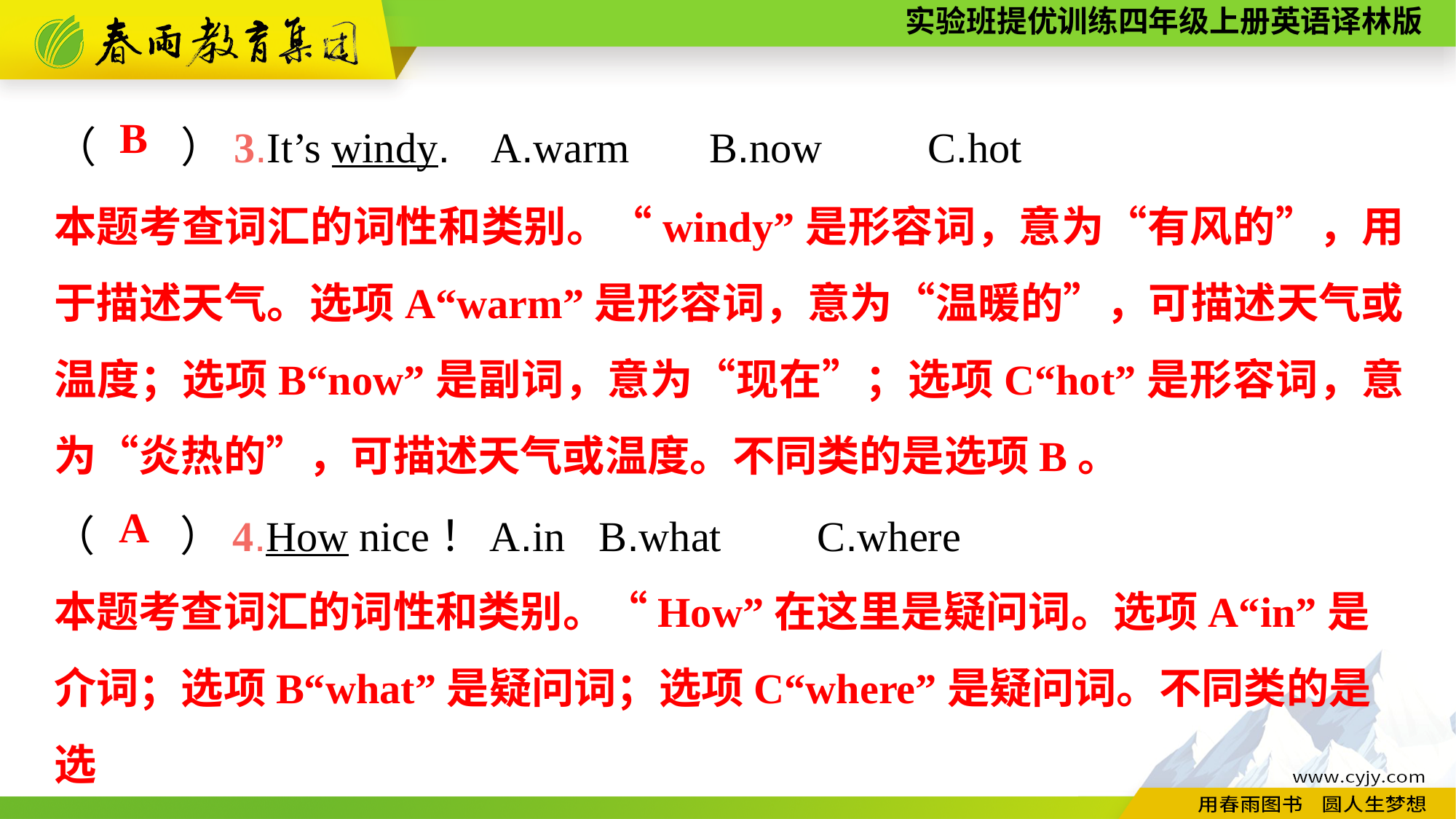

（　　）3.It’s windy.	A.warm	B.now	C.hot
B
本题考查词汇的词性和类别。“windy”是形容词，意为“有风的”，用于描述天气。选项A“warm”是形容词，意为“温暖的”，可描述天气或温度；选项B“now”是副词，意为“现在”；选项C“hot”是形容词，意为“炎热的”，可描述天气或温度。不同类的是选项B。
（　　）4.How nice！	A.in	B.what	C.where
A
本题考查词汇的词性和类别。“How”在这里是疑问词。选项A“in”是介词；选项B“what”是疑问词；选项C“where”是疑问词。不同类的是选
项A。